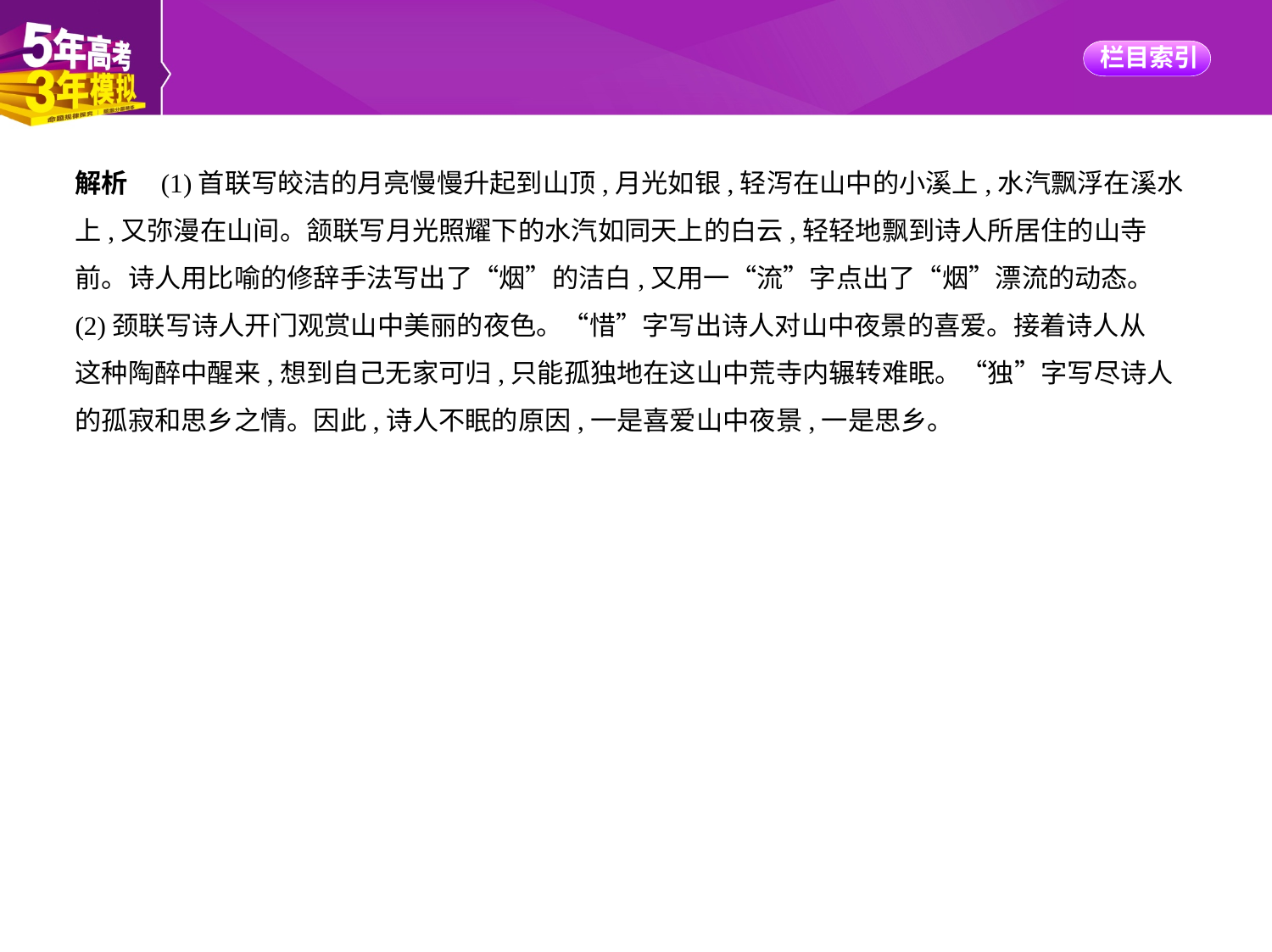

解析　(1)首联写皎洁的月亮慢慢升起到山顶,月光如银,轻泻在山中的小溪上,水汽飘浮在溪水
上,又弥漫在山间。颔联写月光照耀下的水汽如同天上的白云,轻轻地飘到诗人所居住的山寺
前。诗人用比喻的修辞手法写出了“烟”的洁白,又用一“流”字点出了“烟”漂流的动态。
(2)颈联写诗人开门观赏山中美丽的夜色。“惜”字写出诗人对山中夜景的喜爱。接着诗人从
这种陶醉中醒来,想到自己无家可归,只能孤独地在这山中荒寺内辗转难眠。“独”字写尽诗人
的孤寂和思乡之情。因此,诗人不眠的原因,一是喜爱山中夜景,一是思乡。